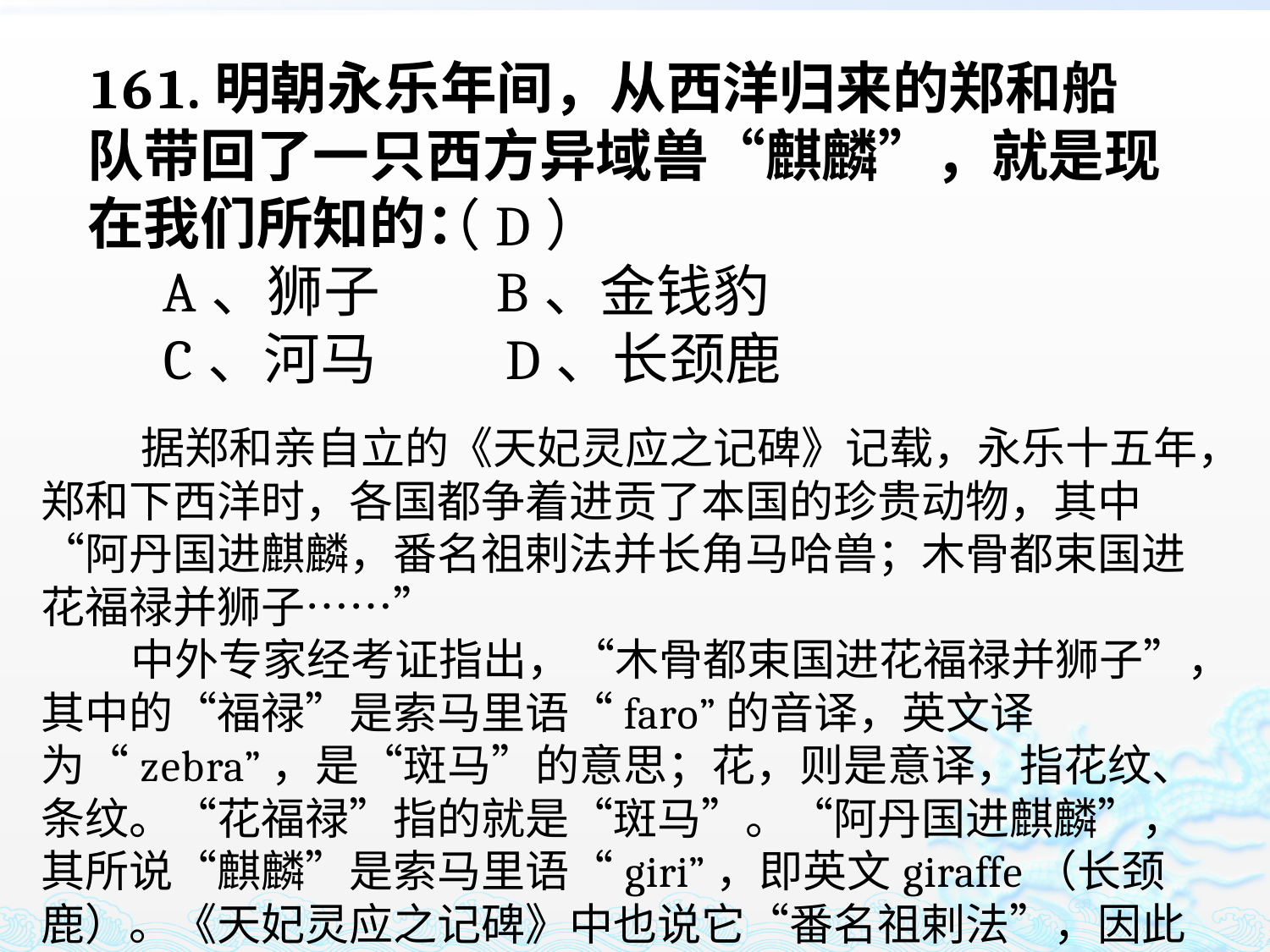

161.明朝永乐年间，从西洋归来的郑和船队带回了一只西方异域兽“麒麟”，就是现在我们所知的：
      A、狮子        B、金钱豹
      C、河马         D、长颈鹿
（D）
         据郑和亲自立的《天妃灵应之记碑》记载，永乐十五年，郑和下西洋时，各国都争着进贡了本国的珍贵动物，其中“阿丹国进麒麟，番名祖剌法并长角马哈兽；木骨都束国进花福禄并狮子……”
        中外专家经考证指出，“木骨都束国进花福禄并狮子”，其中的“福禄”是索马里语“faro”的音译，英文译为“zebra”，是“斑马”的意思；花，则是意译，指花纹、条纹。“花福禄”指的就是“斑马”。“阿丹国进麒麟”，其所说“麒麟”是索马里语“giri”，即英文giraffe（长颈鹿）。《天妃灵应之记碑》中也说它“番名祖剌法”，因此可以说，进贡的麒麟就是长颈鹿。